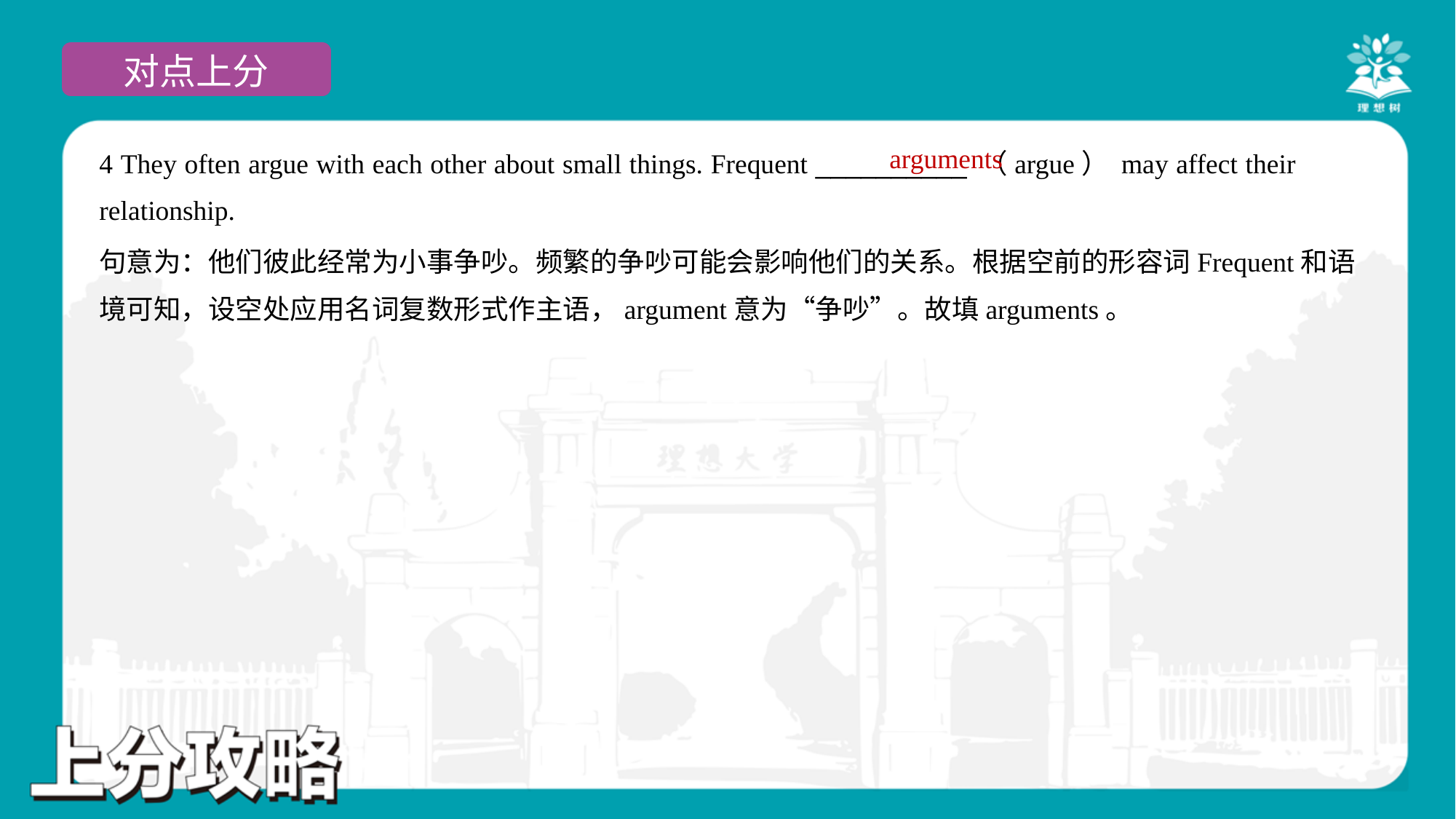

arguments
4 They often argue with each other about small things. Frequent __________ （argue） may affect their
relationship.
句意为：他们彼此经常为小事争吵。频繁的争吵可能会影响他们的关系。根据空前的形容词Frequent和语
境可知，设空处应用名词复数形式作主语，argument意为“争吵”。故填arguments。